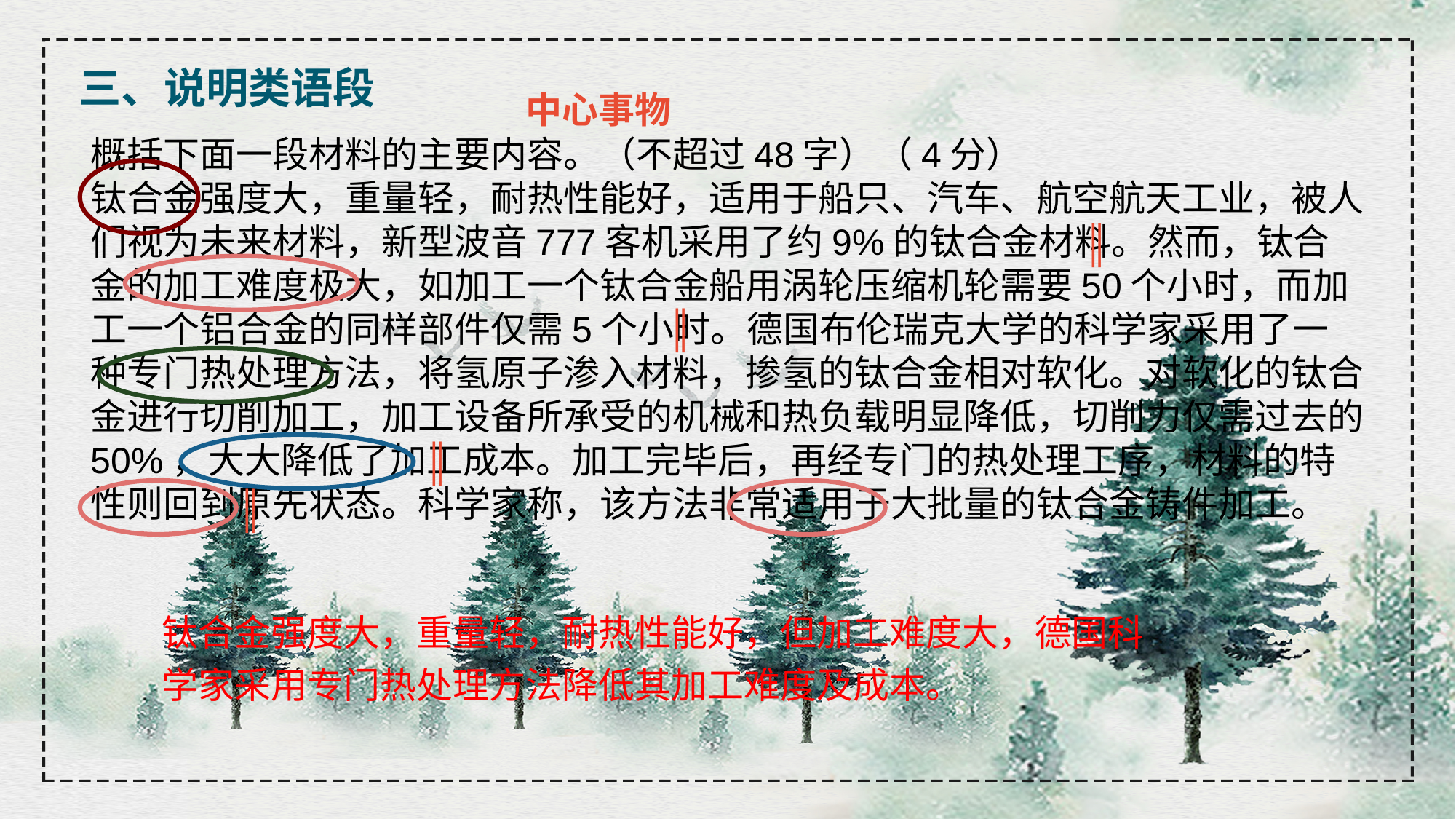

三、说明类语段
中心事物
概括下面一段材料的主要内容。（不超过48字）（4分）
钛合金强度大，重量轻，耐热性能好，适用于船只、汽车、航空航天工业，被人们视为未来材料，新型波音777客机采用了约9%的钛合金材料。然而，钛合金的加工难度极大，如加工一个钛合金船用涡轮压缩机轮需要50个小时，而加工一个铝合金的同样部件仅需5个小时。德国布伦瑞克大学的科学家采用了一种专门热处理方法，将氢原子渗入材料，掺氢的钛合金相对软化。对软化的钛合金进行切削加工，加工设备所承受的机械和热负载明显降低，切削力仅需过去的50%，大大降低了加工成本。加工完毕后，再经专门的热处理工序，材料的特性则回到原先状态。科学家称，该方法非常适用于大批量的钛合金铸件加工。

║

║

║

║

钛合金强度大，重量轻，耐热性能好，但加工难度大，德国科学家采用专门热处理方法降低其加工难度及成本。